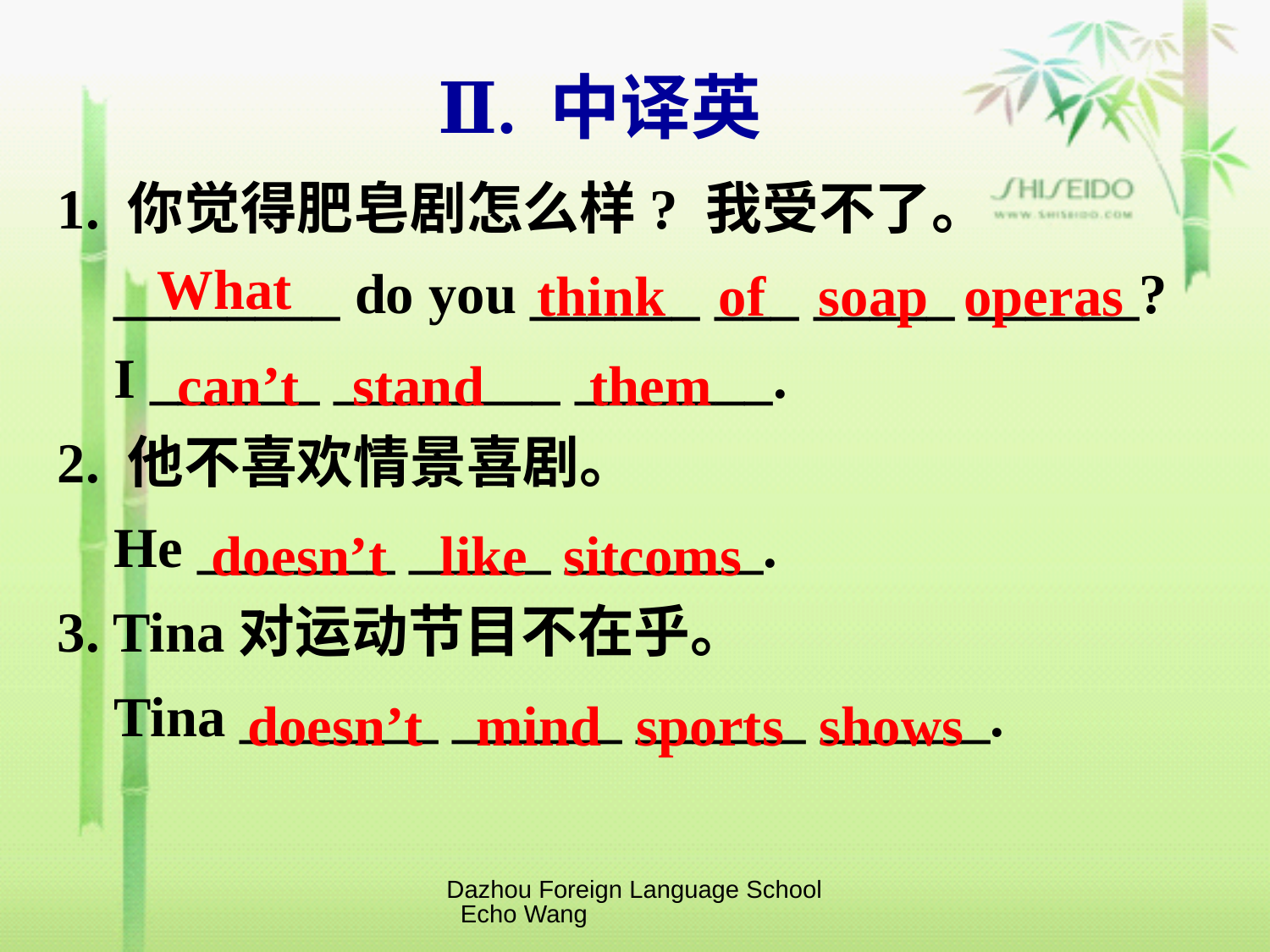

Ⅱ. 中译英
1. 你觉得肥皂剧怎么样? 我受不了。
    ________ do you ______ ___ _____ ______?
    I ______ ________ _______.
2. 他不喜欢情景喜剧。
    He _______ _____ _______.
3. Tina对运动节目不在乎。
    Tina _______ ______ ______ ______.
What
think   of   soap  operas
can’t   stand      them
 doesn’t   like  sitcoms
doesn’t   mind  sports  shows
Dazhou Foreign Language School  Echo Wang